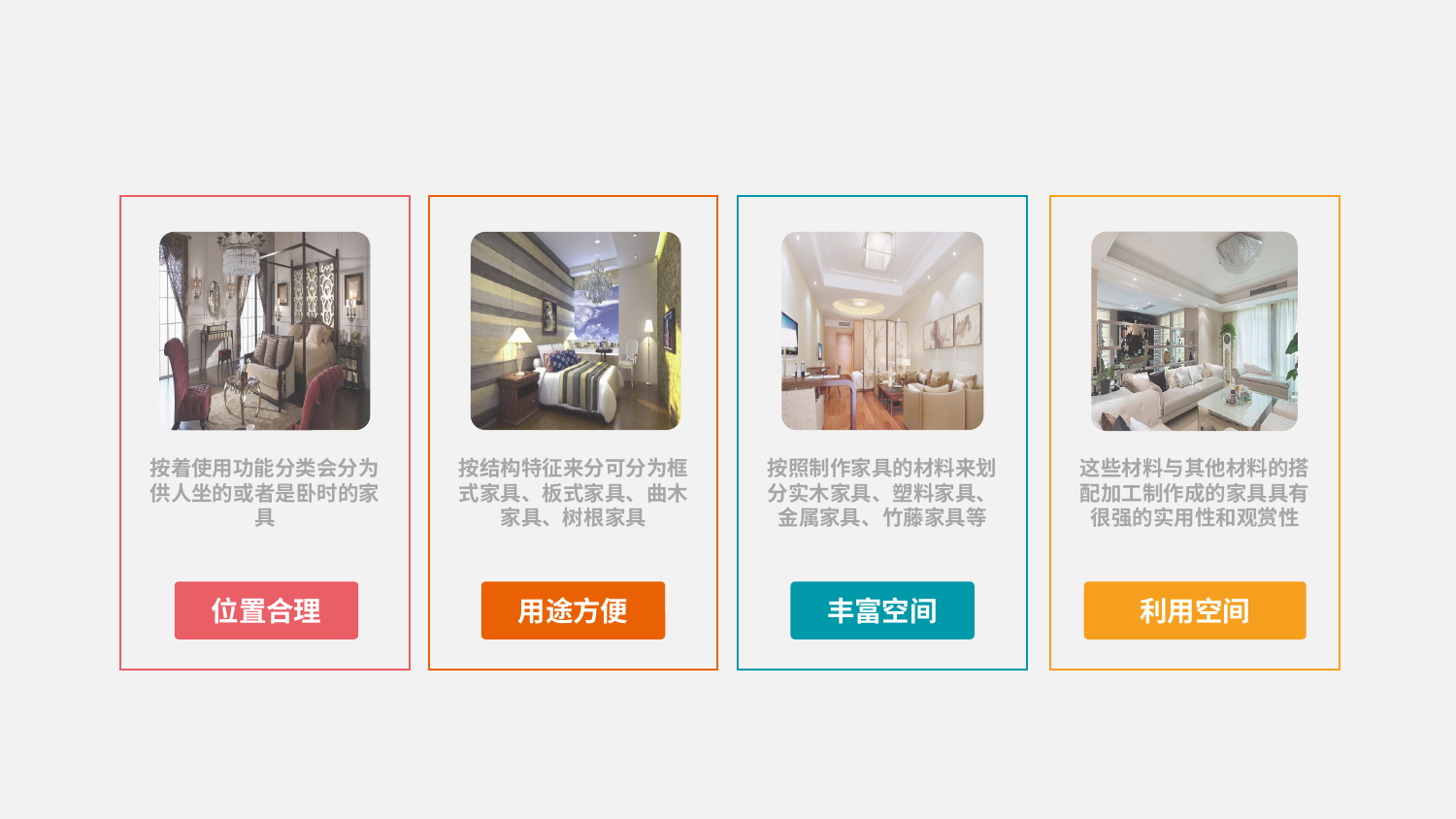

按着使用功能分类会分为供人坐的或者是卧时的家具
按结构特征来分可分为框式家具、板式家具、曲木家具、树根家具
按照制作家具的材料来划分实木家具、塑料家具、金属家具、竹藤家具等
这些材料与其他材料的搭配加工制作成的家具具有很强的实用性和观赏性
位置合理
用途方便
丰富空间
利用空间